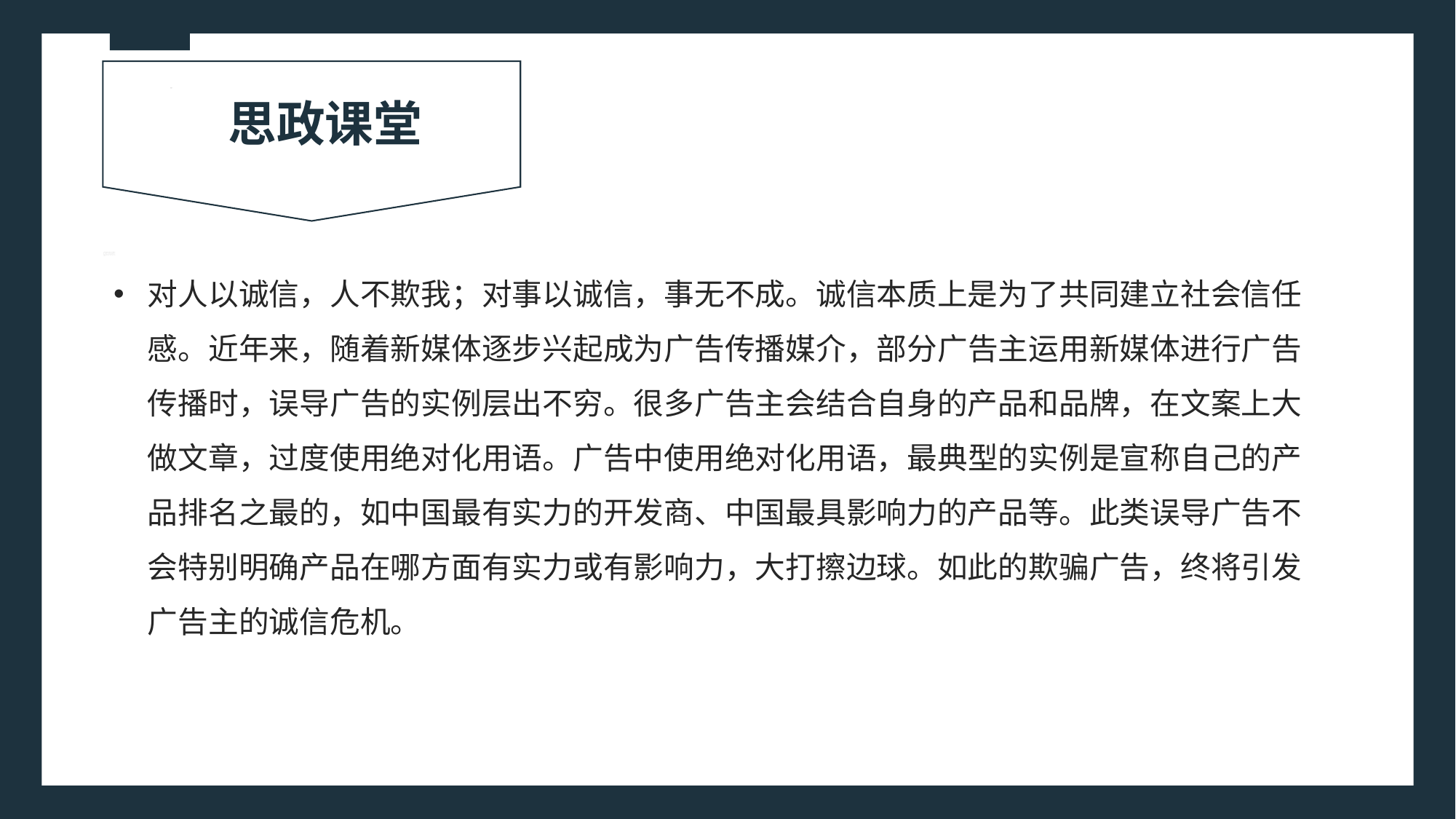

思政课堂
对人以诚信，人不欺我；对事以诚信，事无不成。诚信本质上是为了共同建立社会信任感。近年来，随着新媒体逐步兴起成为广告传播媒介，部分广告主运用新媒体进行广告传播时，误导广告的实例层出不穷。很多广告主会结合自身的产品和品牌，在文案上大做文章，过度使用绝对化用语。广告中使用绝对化用语，最典型的实例是宣称自己的产品排名之最的，如中国最有实力的开发商、中国最具影响力的产品等。此类误导广告不会特别明确产品在哪方面有实力或有影响力，大打擦边球。如此的欺骗广告，终将引发广告主的诚信危机。